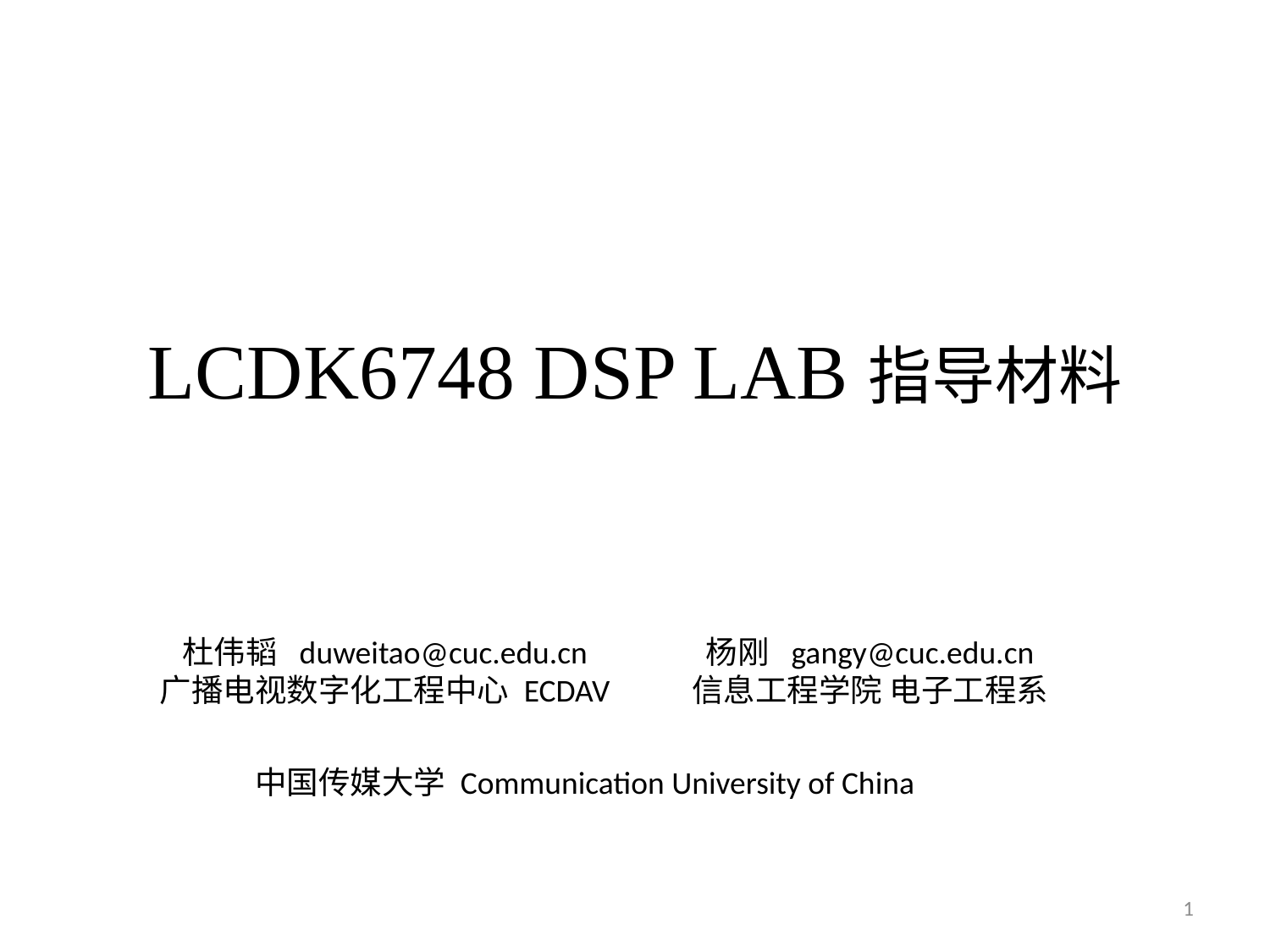

# LCDK6748 DSP LAB指导材料
杨刚  gangy@cuc.edu.cn
信息工程学院 电子工程系
杜伟韬  duweitao@cuc.edu.cn
广播电视数字化工程中心 ECDAV
中国传媒大学 Communication University of China
1